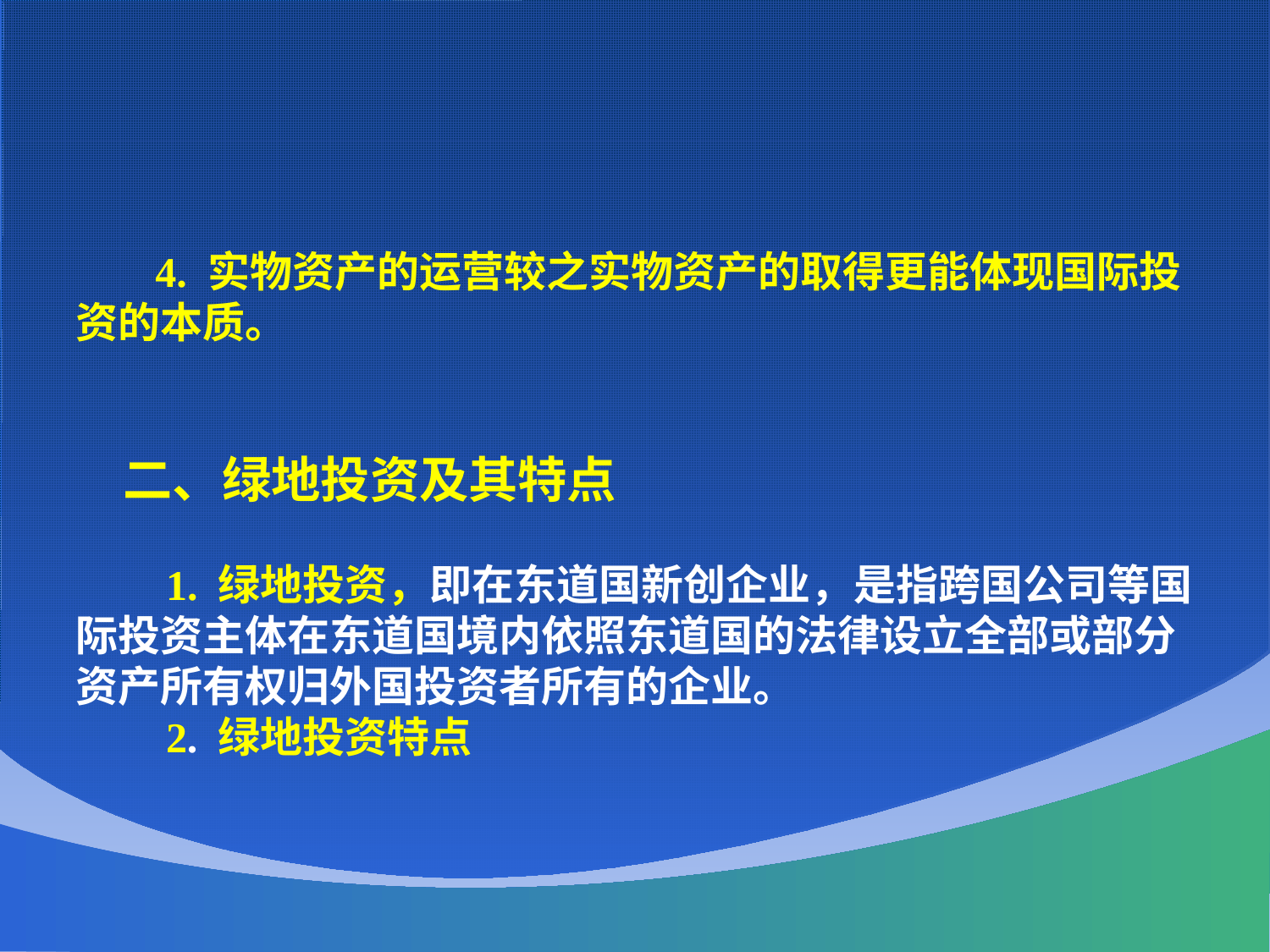

4. 实物资产的运营较之实物资产的取得更能体现国际投资的本质。

二、绿地投资及其特点

    1. 绿地投资，即在东道国新创企业，是指跨国公司等国际投资主体在东道国境内依照东道国的法律设立全部或部分资产所有权归外国投资者所有的企业。
    2. 绿地投资特点